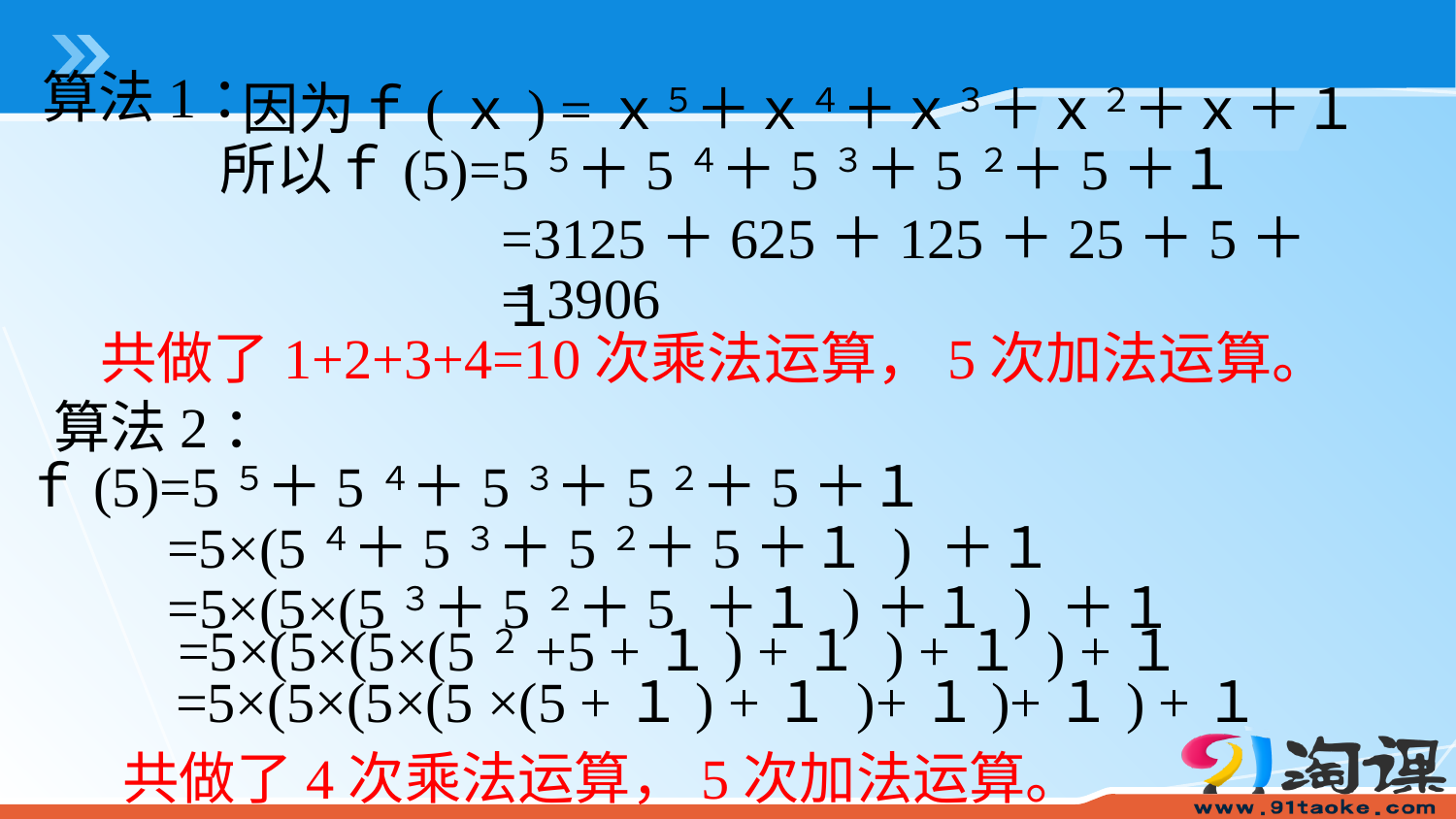

算法1：
因为ｆ(ｘ) =ｘ５＋ｘ４＋ｘ３＋ｘ２＋ｘ＋１
所以ｆ(5)=5５＋5４＋5３＋5２＋5＋１
=3125＋625＋125＋25＋5＋１
= 3906
共做了1+2+3+4=10次乘法运算，5次加法运算。
算法2：
ｆ(5)=5５＋5４＋5３＋5２＋5＋１
=5×(5４＋5３＋5２＋5＋１ ) ＋１
=5×(5×(5３＋5２＋5 ＋１ )＋１ ) ＋１
=5×(5×(5×(5２+5 +１) +１ ) +１ ) +１
=5×(5×(5×(5 ×(5 +１) +１ )+１)+１) +１
共做了4次乘法运算，5次加法运算。